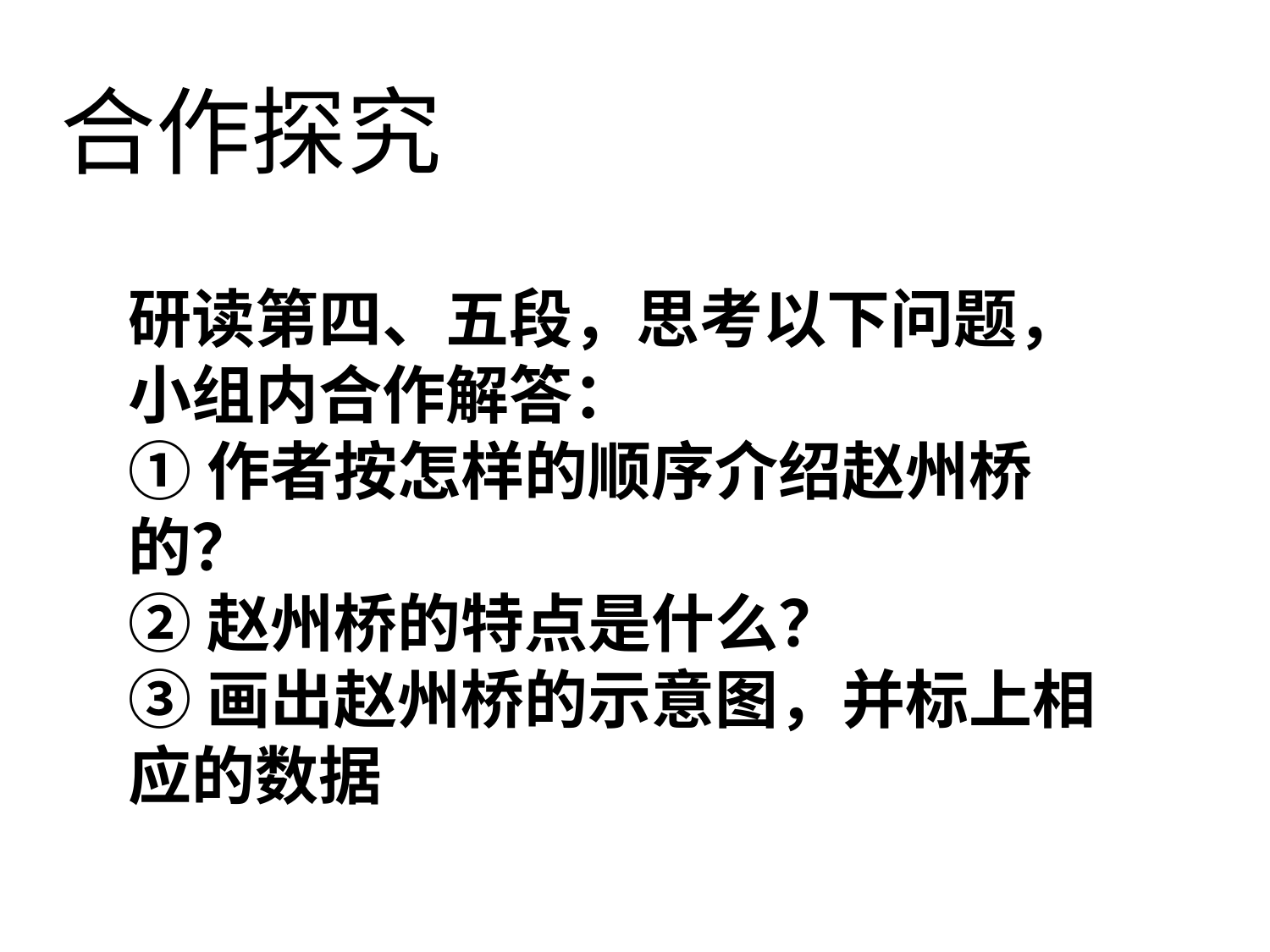

合作探究
研读第四、五段，思考以下问题，小组内合作解答：
①作者按怎样的顺序介绍赵州桥的？
②赵州桥的特点是什么？
③画出赵州桥的示意图，并标上相应的数据